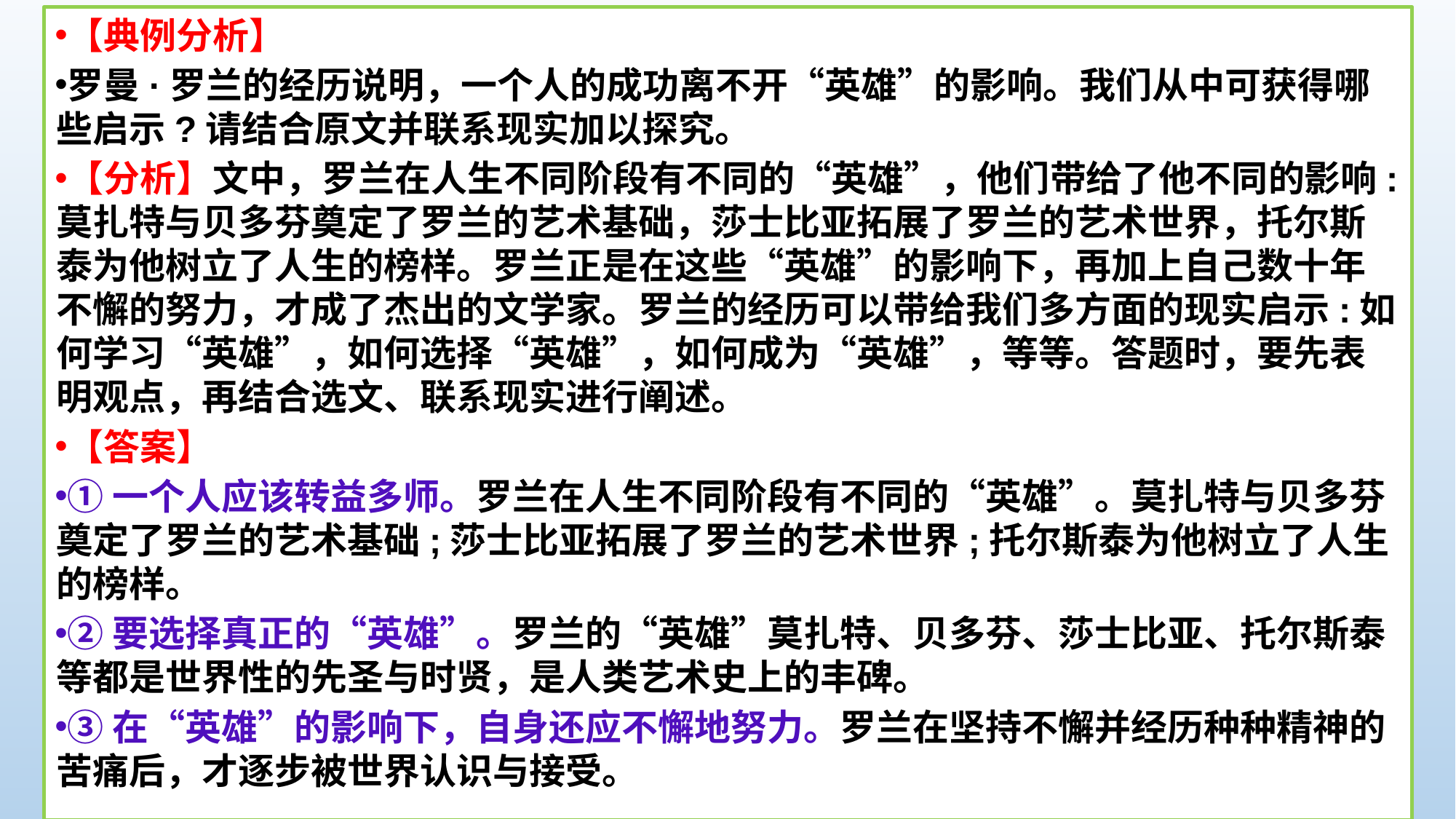

【典例分析】
罗曼·罗兰的经历说明，一个人的成功离不开“英雄”的影响。我们从中可获得哪些启示?请结合原文并联系现实加以探究。
【分析】文中，罗兰在人生不同阶段有不同的“英雄”，他们带给了他不同的影响:莫扎特与贝多芬奠定了罗兰的艺术基础，莎士比亚拓展了罗兰的艺术世界，托尔斯泰为他树立了人生的榜样。罗兰正是在这些“英雄”的影响下，再加上自己数十年不懈的努力，才成了杰出的文学家。罗兰的经历可以带给我们多方面的现实启示:如何学习“英雄”，如何选择“英雄”，如何成为“英雄”，等等。答题时，要先表明观点，再结合选文、联系现实进行阐述。
【答案】
①一个人应该转益多师。罗兰在人生不同阶段有不同的“英雄”。莫扎特与贝多芬奠定了罗兰的艺术基础;莎士比亚拓展了罗兰的艺术世界;托尔斯泰为他树立了人生的榜样。
②要选择真正的“英雄”。罗兰的“英雄”莫扎特、贝多芬、莎士比亚、托尔斯泰等都是世界性的先圣与时贤，是人类艺术史上的丰碑。
③在“英雄”的影响下，自身还应不懈地努力。罗兰在坚持不懈并经历种种精神的苦痛后，才逐步被世界认识与接受。